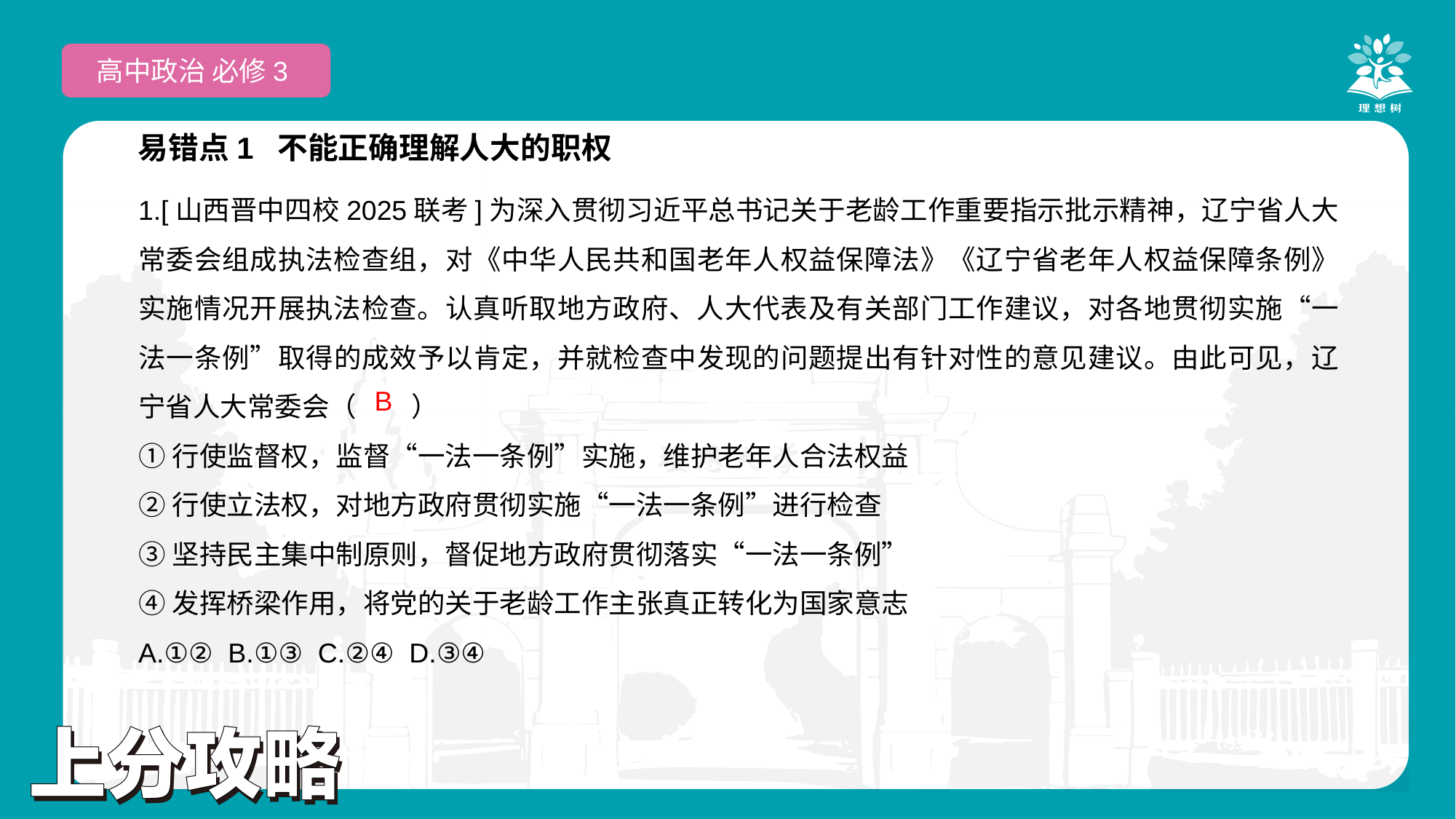

高中政治 必修3
易错点1  不能正确理解人大的职权
1.[山西晋中四校2025联考]为深入贯彻习近平总书记关于老龄工作重要指示批示精神，辽宁省人大常委会组成执法检查组，对《中华人民共和国老年人权益保障法》《辽宁省老年人权益保障条例》实施情况开展执法检查。认真听取地方政府、人大代表及有关部门工作建议，对各地贯彻实施“一法一条例”取得的成效予以肯定，并就检查中发现的问题提出有针对性的意见建议。由此可见，辽宁省人大常委会（　　）
①行使监督权，监督“一法一条例”实施，维护老年人合法权益
②行使立法权，对地方政府贯彻实施“一法一条例”进行检查
③坚持民主集中制原则，督促地方政府贯彻落实“一法一条例”
④发挥桥梁作用，将党的关于老龄工作主张真正转化为国家意志
A.①②  B.①③  C.②④  D.③④
 B